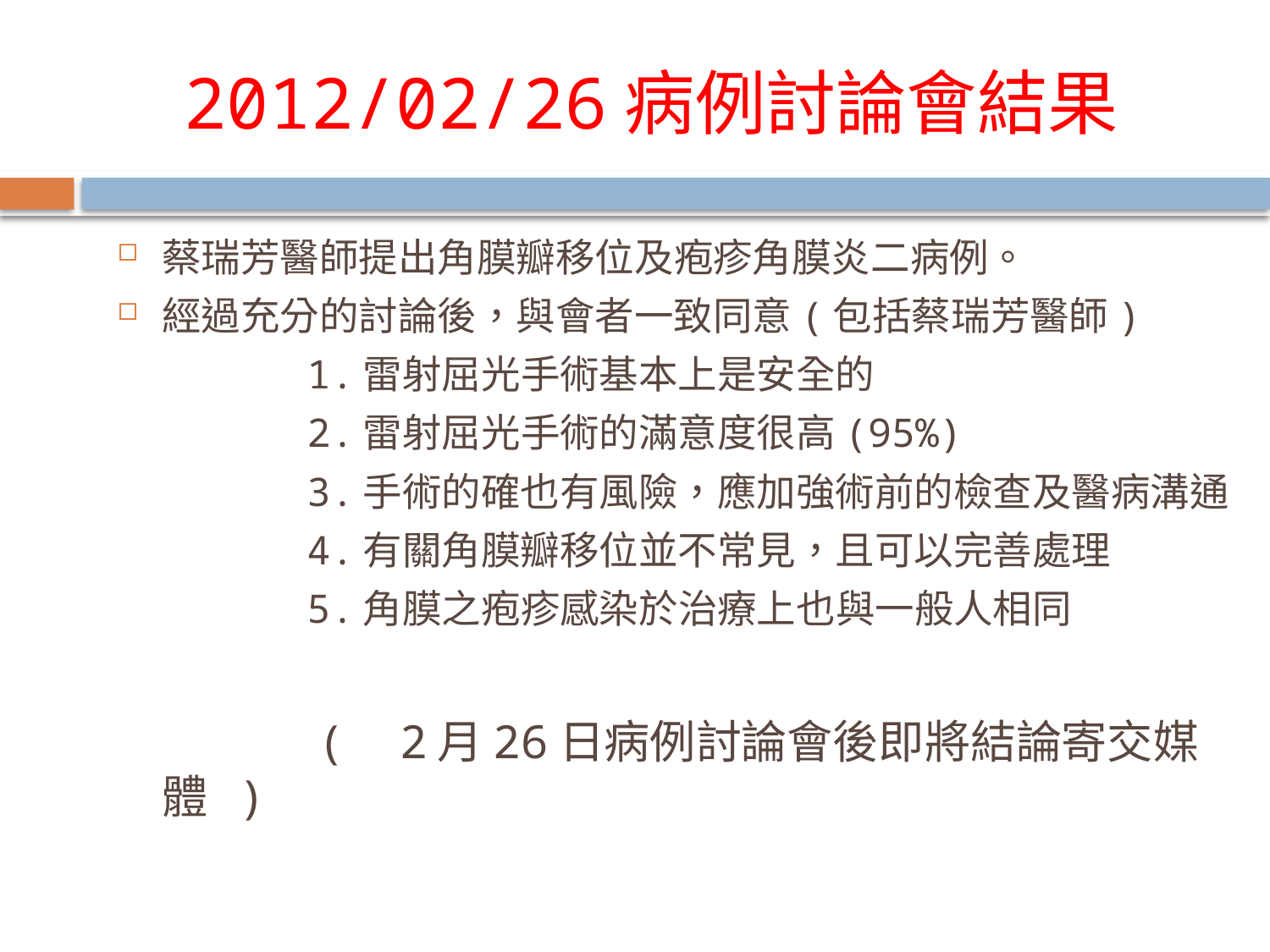

# 2012/02/26病例討論會結果
蔡瑞芳醫師提出角膜瓣移位及疱疹角膜炎二病例。
經過充分的討論後，與會者一致同意(包括蔡瑞芳醫師)
        1.雷射屈光手術基本上是安全的
        2.雷射屈光手術的滿意度很高(95%)
        3.手術的確也有風險，應加強術前的檢查及醫病溝通
        4.有關角膜瓣移位並不常見，且可以完善處理
        5.角膜之疱疹感染於治療上也與一般人相同

       (  2月26日病例討論會後即將結論寄交媒體  )